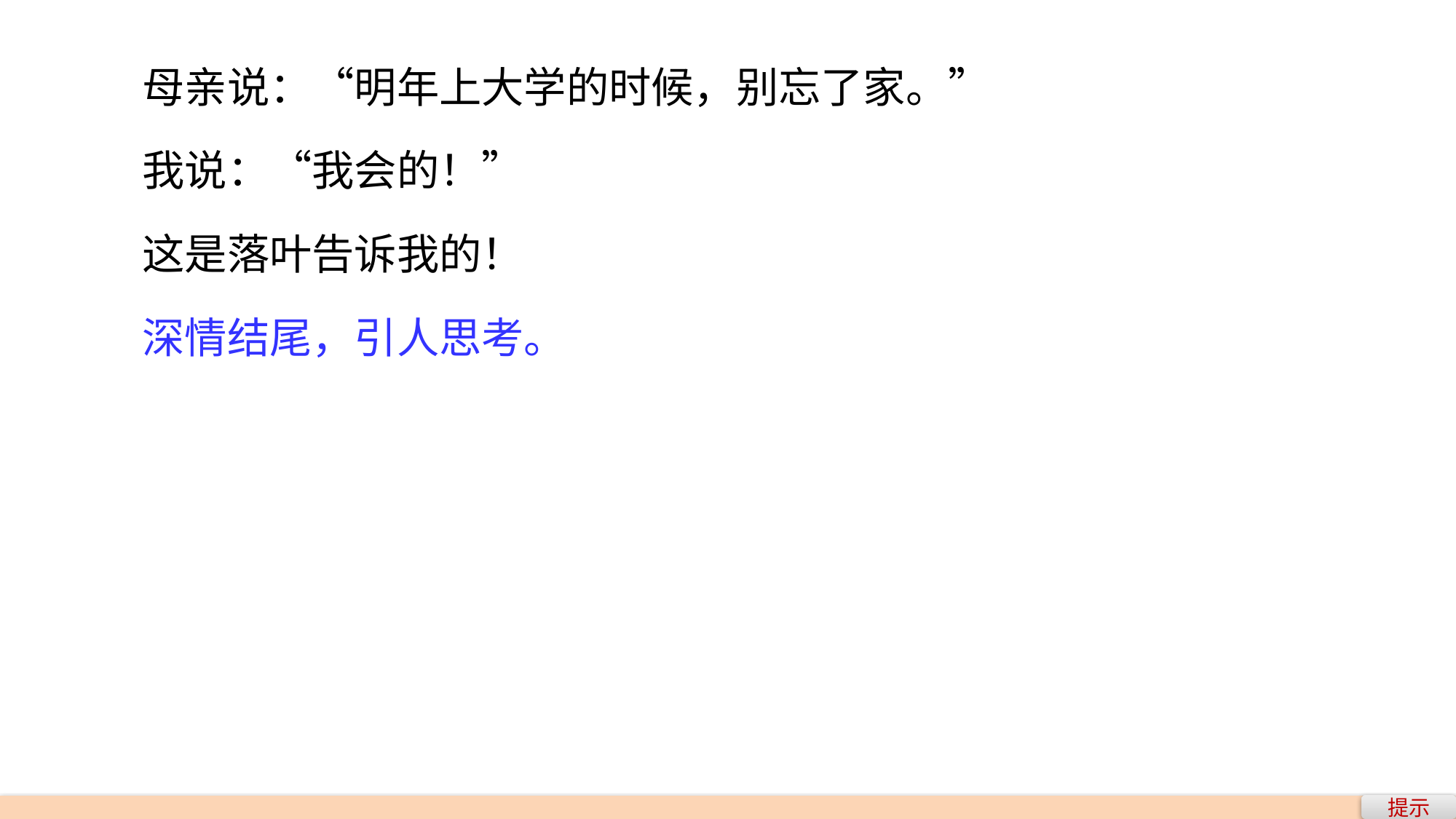

母亲说：“明年上大学的时候，别忘了家。”
我说：“我会的！”
这是落叶告诉我的！
深情结尾，引人思考。
提示